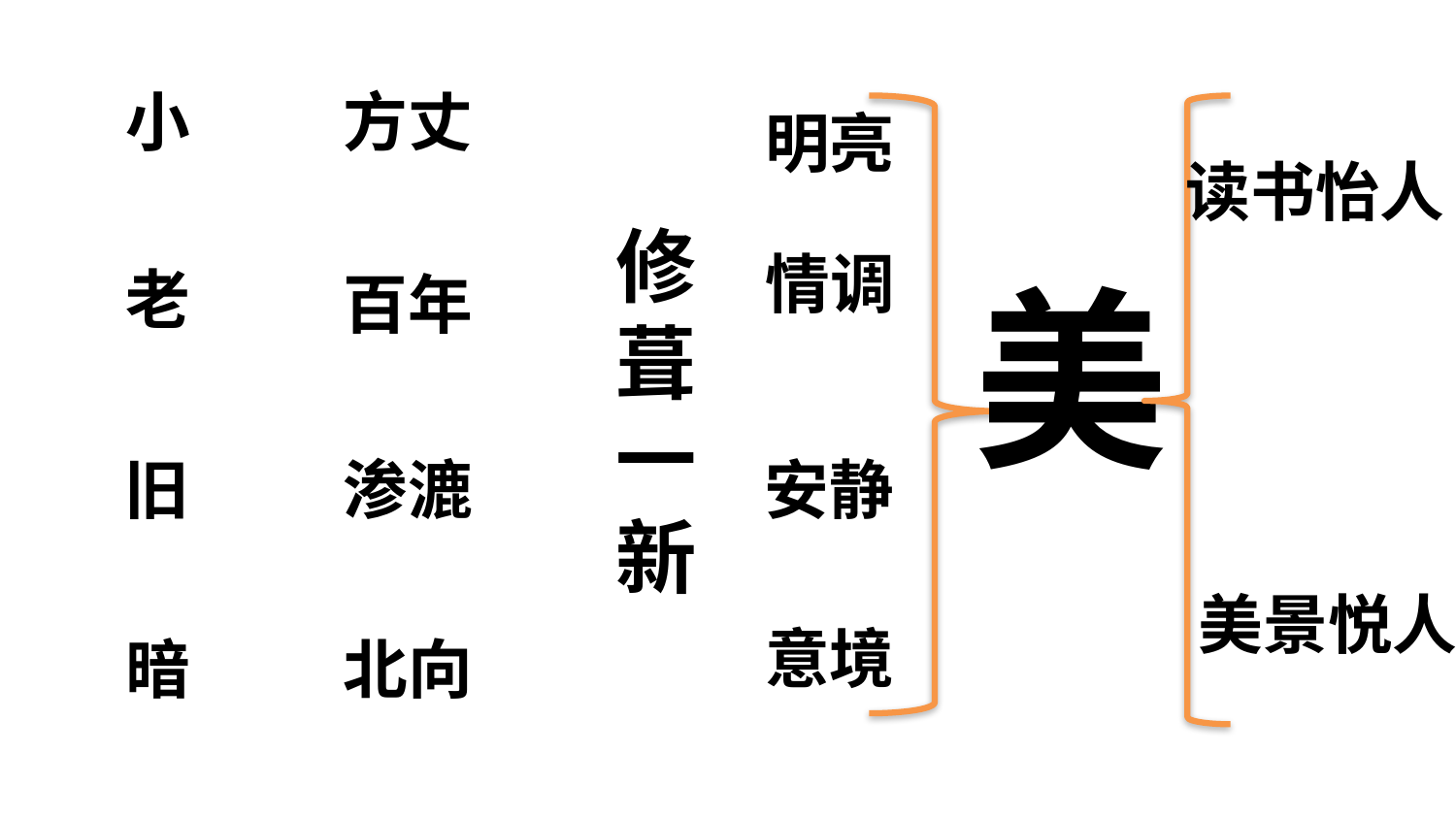

小
方丈
明亮

读书怡人
修葺一新
情调
老
美
百年
旧
渗漉
安静
美景悦人
意境
暗
北向